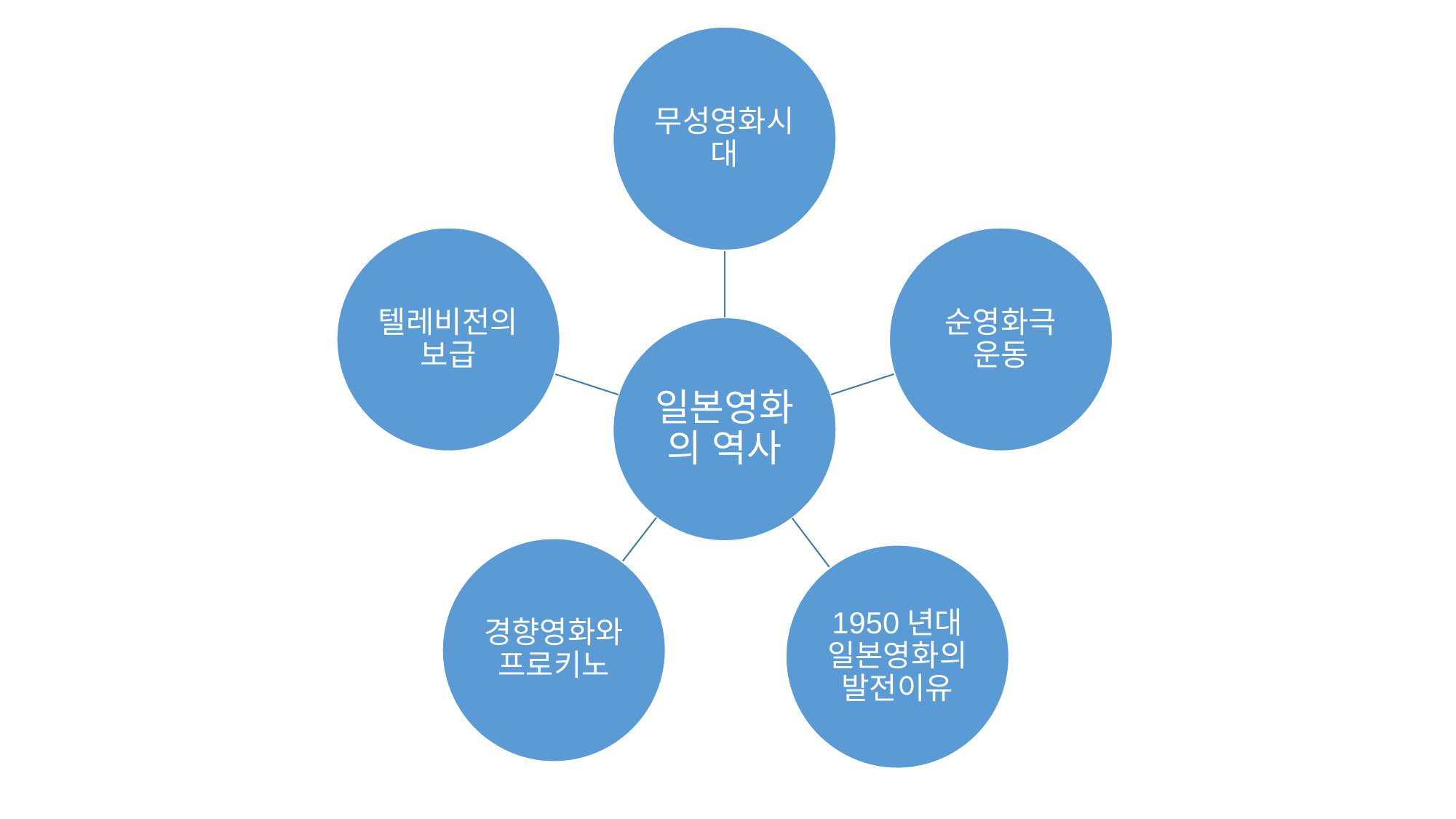

일본영화의 역사

무성영화시대

순영화극 운동

1950년대 일본영화의 발전이유

경향영화와 프로키노

텔레비전의 보급